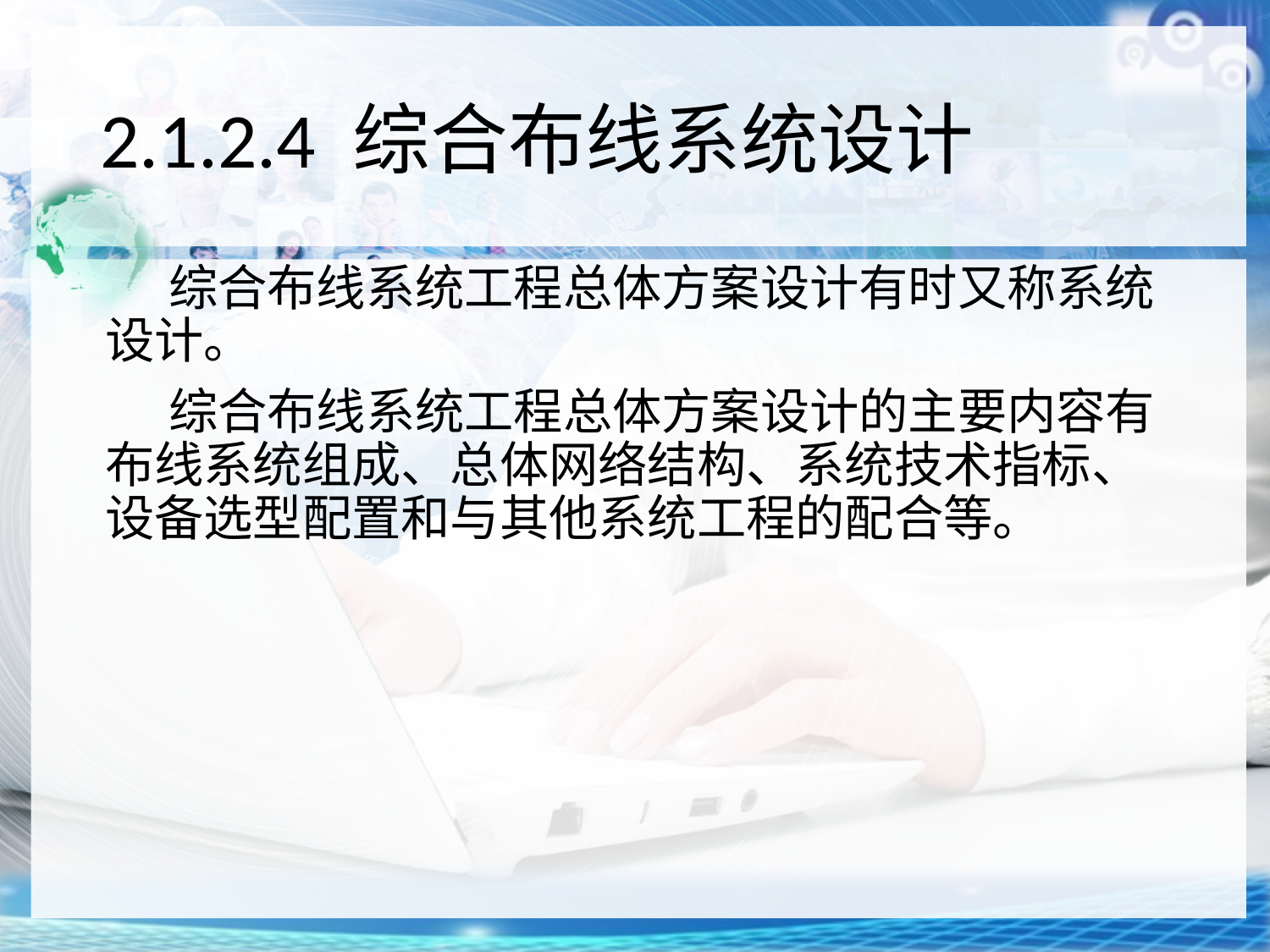

# 2.1.2.4 综合布线系统设计
综合布线系统工程总体方案设计有时又称系统设计。
综合布线系统工程总体方案设计的主要内容有布线系统组成、总体网络结构、系统技术指标、设备选型配置和与其他系统工程的配合等。